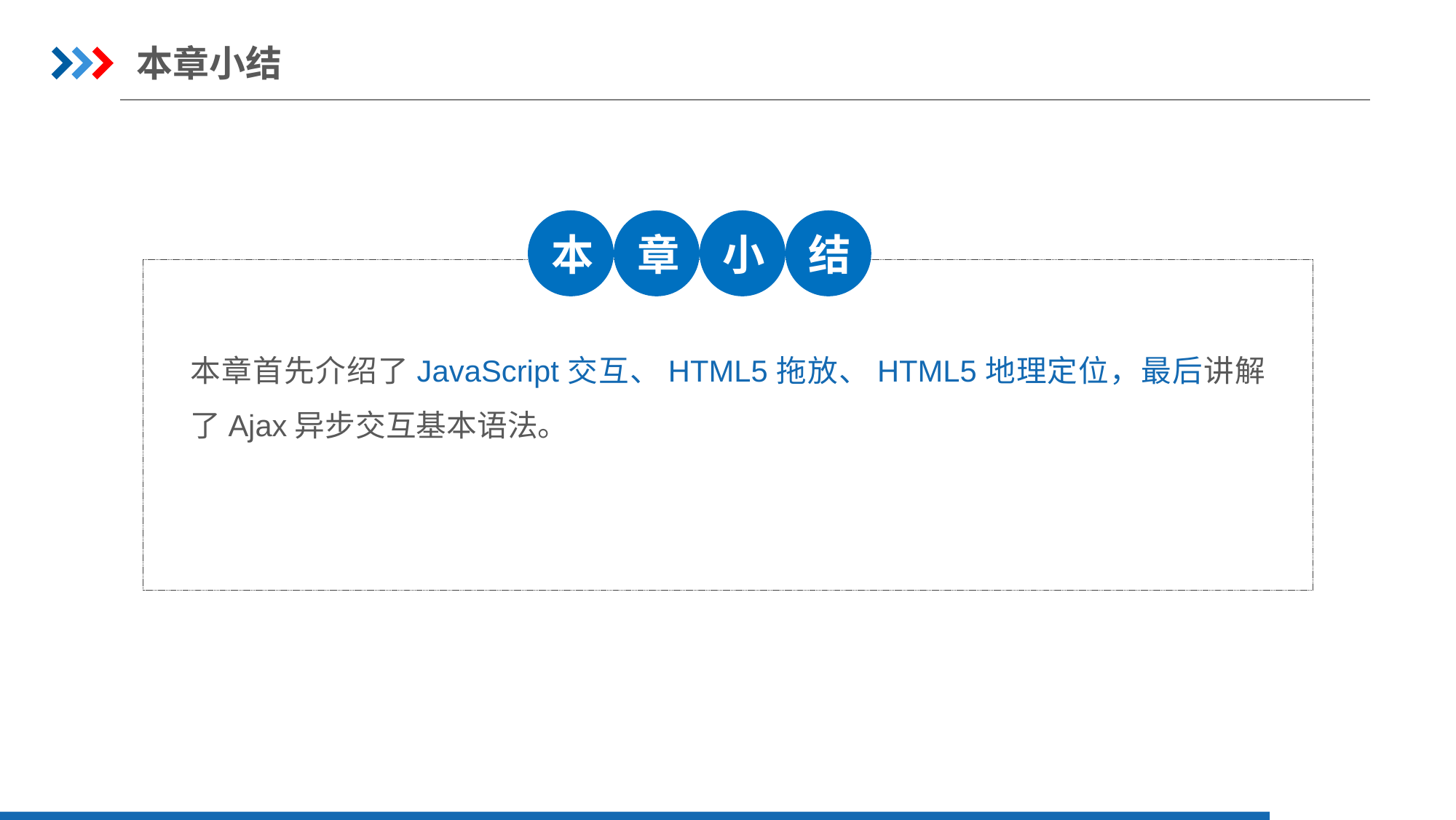

本章小结
本
章
小
结

本章首先介绍了JavaScript交互、HTML5拖放、HTML5地理定位，最后讲解了Ajax异步交互基本语法。